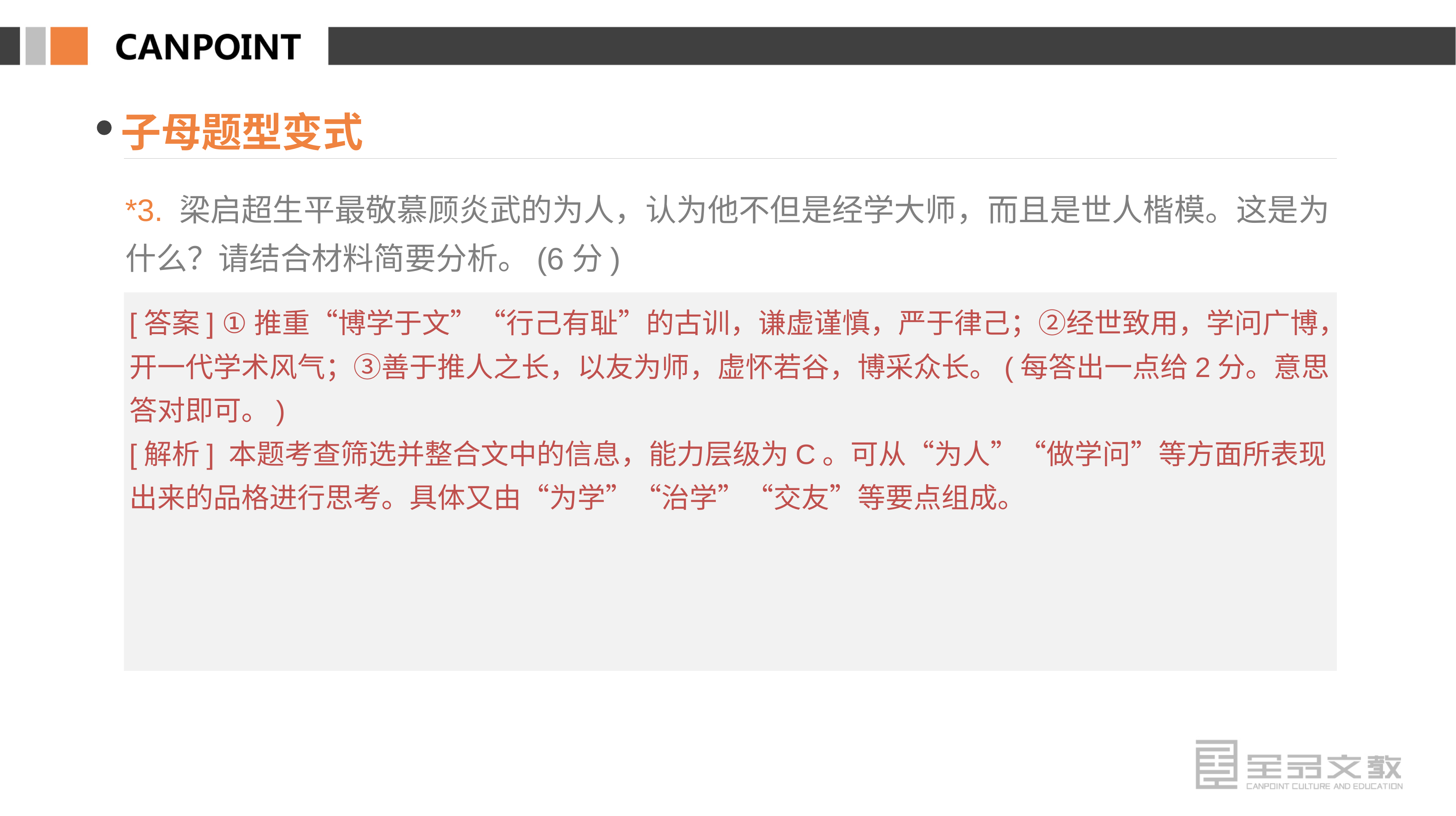

子母题型变式

*3. 梁启超生平最敬慕顾炎武的为人，认为他不但是经学大师，而且是世人楷模。这是为什么？请结合材料简要分析。(6分)

[答案] ①推重“博学于文”“行己有耻”的古训，谦虚谨慎，严于律己；②经世致用，学问广博，开一代学术风气；③善于推人之长，以友为师，虚怀若谷，博采众长。(每答出一点给2分。意思答对即可。)
[解析] 本题考查筛选并整合文中的信息，能力层级为C。可从“为人”“做学问”等方面所表现出来的品格进行思考。具体又由“为学”“治学”“交友”等要点组成。